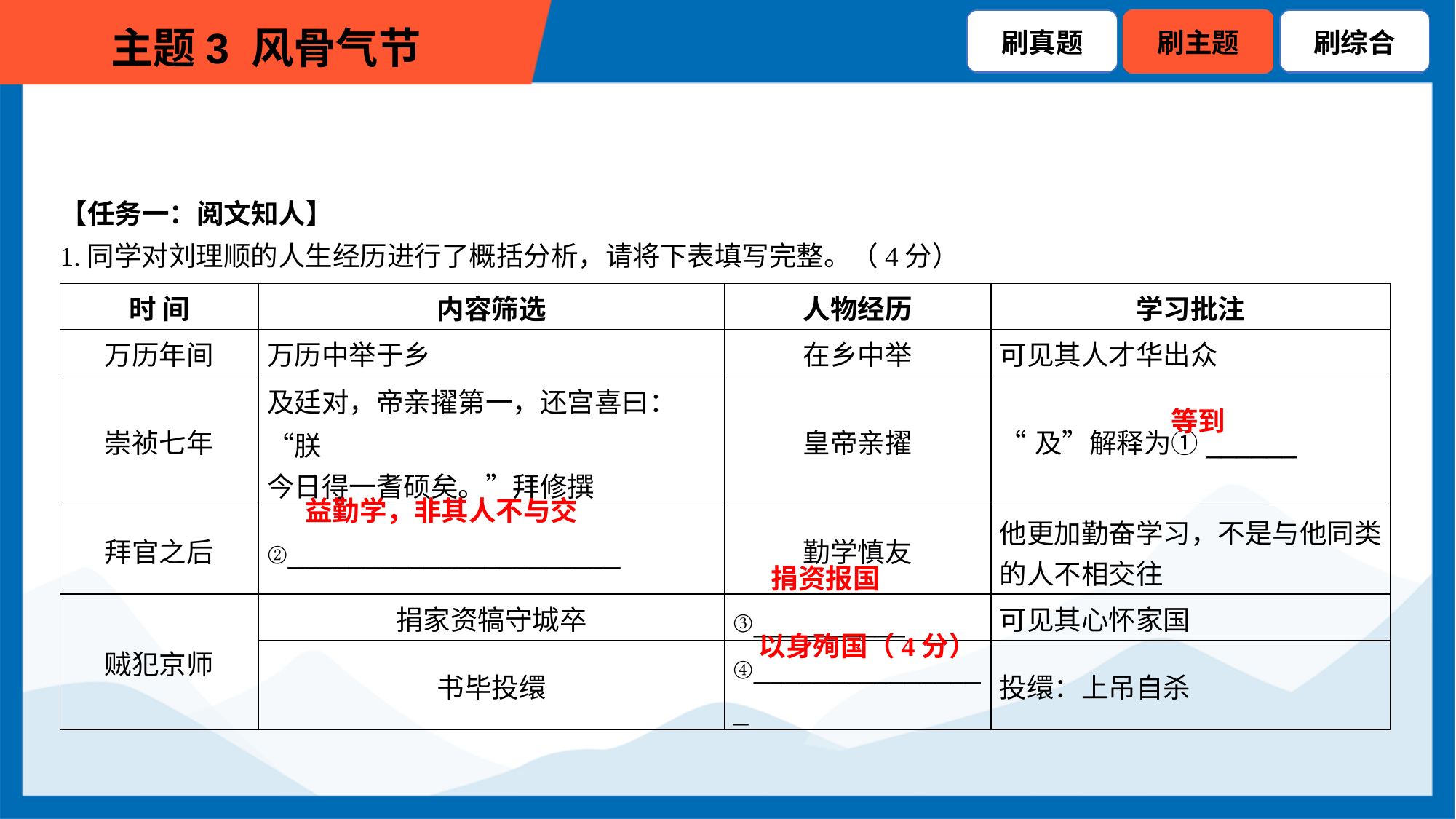

【任务一：阅文知人】
1.同学对刘理顺的人生经历进行了概括分析，请将下表填写完整。（4分）
| 时 间 | 内容筛选 | 人物经历 | 学习批注 |
| --- | --- | --- | --- |
| 万历年间 | 万历中举于乡 | 在乡中举 | 可见其人才华出众 |
| 崇祯七年 | 及廷对，帝亲擢第一，还宫喜曰：“朕 今日得一耆硕矣。”拜修撰 | 皇帝亲擢 | “及”解释为①\_\_\_\_\_\_ |
| 拜官之后 | ②\_\_\_\_\_\_\_\_\_\_\_\_\_\_\_\_\_\_\_\_\_\_ | 勤学慎友 | 他更加勤奋学习，不是与他同类 的人不相交往 |
| 贼犯京师 | 捐家资犒守城卒 | ③\_\_\_\_\_\_\_\_\_\_ | 可见其心怀家国 |
|  | 书毕投缳 | ④\_\_\_\_\_\_\_\_\_\_\_\_\_\_\_\_ | 投缳：上吊自杀 |
等到
益勤学，非其人不与交
捐资报国
以身殉国（4分）